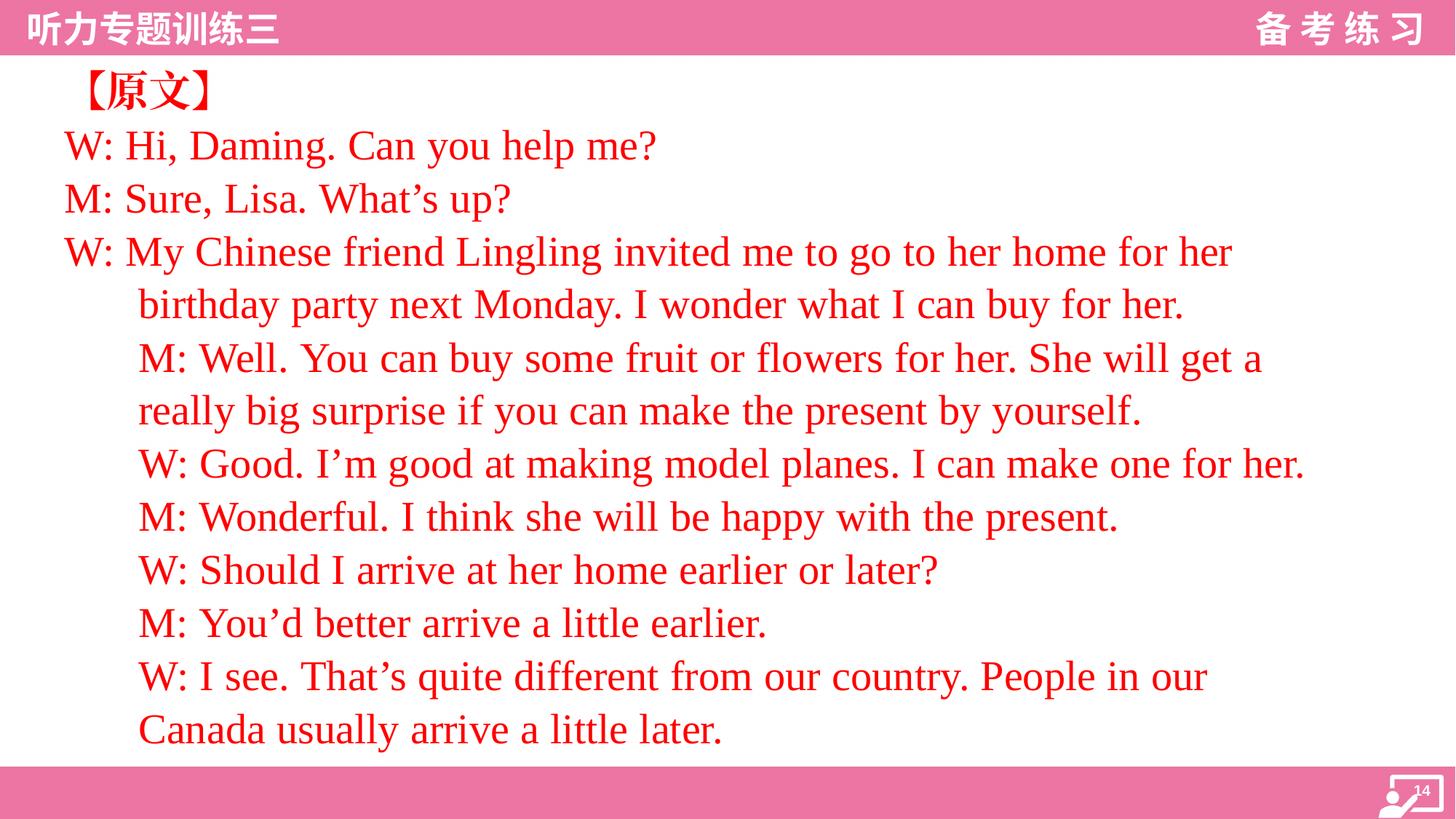

【原文】
W: Hi, Daming. Can you help me?
M: Sure, Lisa. What’s up?
W: My Chinese friend Lingling invited me to go to her home for her
birthday party next Monday. I wonder what I can buy for her.
M: Well. You can buy some fruit or flowers for her. She will get a
really big surprise if you can make the present by yourself.
W: Good. I’m good at making model planes. I can make one for her.
M: Wonderful. I think she will be happy with the present.
W: Should I arrive at her home earlier or later?
M: You’d better arrive a little earlier.
W: I see. That’s quite different from our country. People in our
Canada usually arrive a little later.